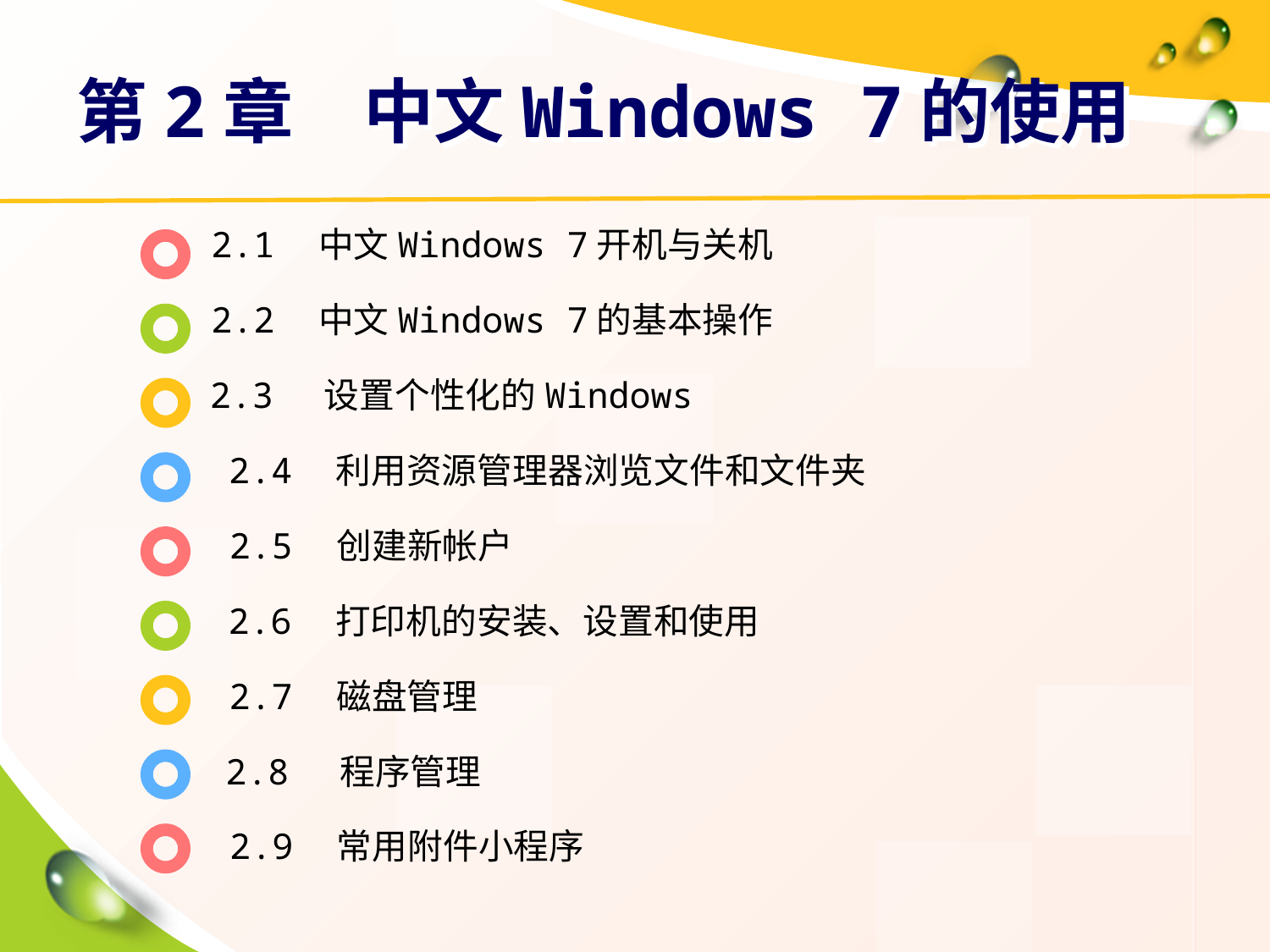

# 第2章　中文Windows 7的使用
2.1　中文Windows 7开机与关机

2.2　中文Windows 7的基本操作

2.3  设置个性化的Windows

2.4　利用资源管理器浏览文件和文件夹

2.5　创建新帐户

2.6　打印机的安装、设置和使用

2.7　磁盘管理

2.8  程序管理

2.9　常用附件小程序